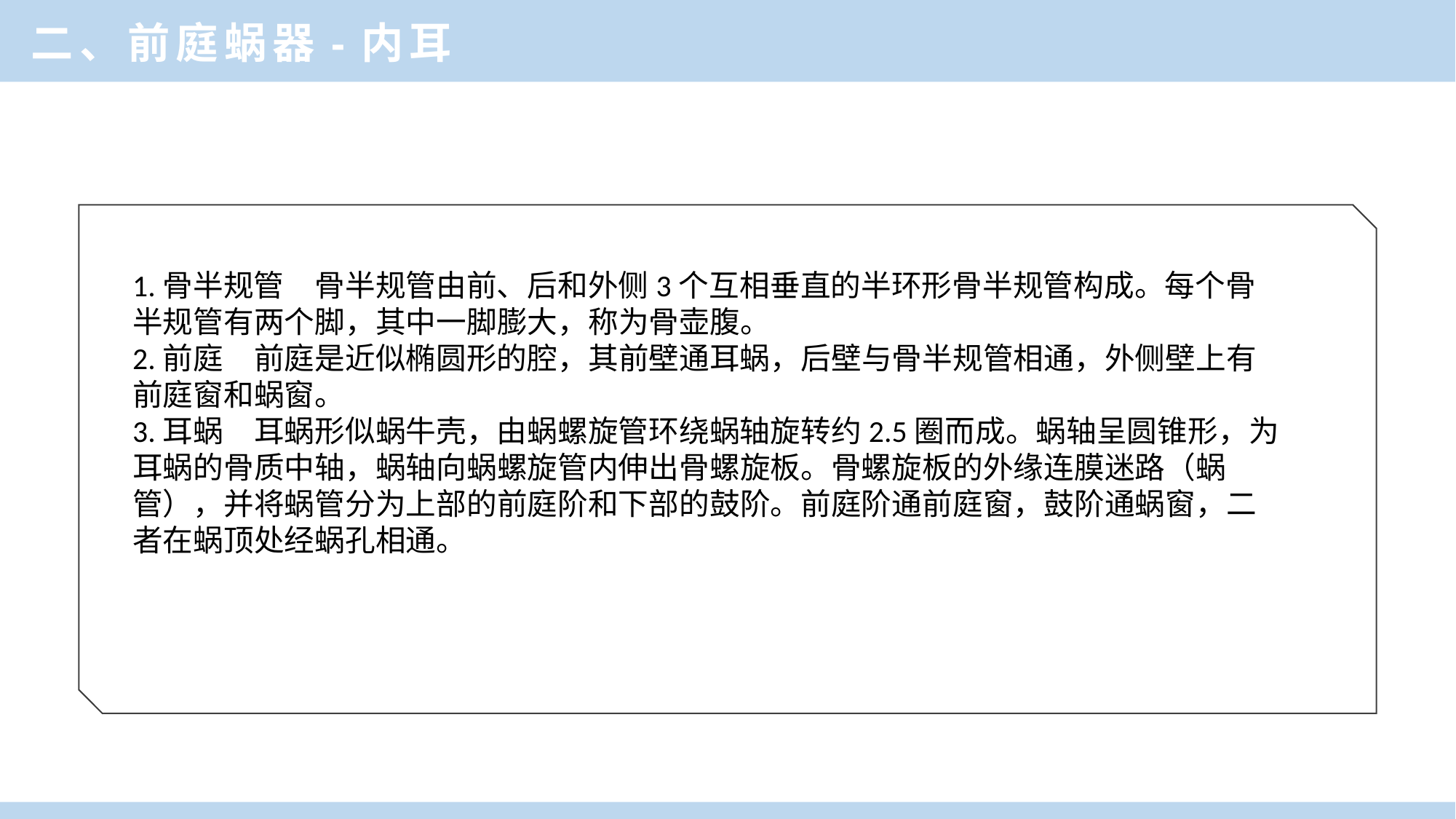

二、前庭蜗器-内耳

1.骨半规管　骨半规管由前、后和外侧3个互相垂直的半环形骨半规管构成。每个骨半规管有两个脚，其中一脚膨大，称为骨壶腹。
2.前庭　前庭是近似椭圆形的腔，其前壁通耳蜗，后壁与骨半规管相通，外侧壁上有前庭窗和蜗窗。
3.耳蜗　耳蜗形似蜗牛壳，由蜗螺旋管环绕蜗轴旋转约2.5圈而成。蜗轴呈圆锥形，为耳蜗的骨质中轴，蜗轴向蜗螺旋管内伸出骨螺旋板。骨螺旋板的外缘连膜迷路（蜗管），并将蜗管分为上部的前庭阶和下部的鼓阶。前庭阶通前庭窗，鼓阶通蜗窗，二者在蜗顶处经蜗孔相通。